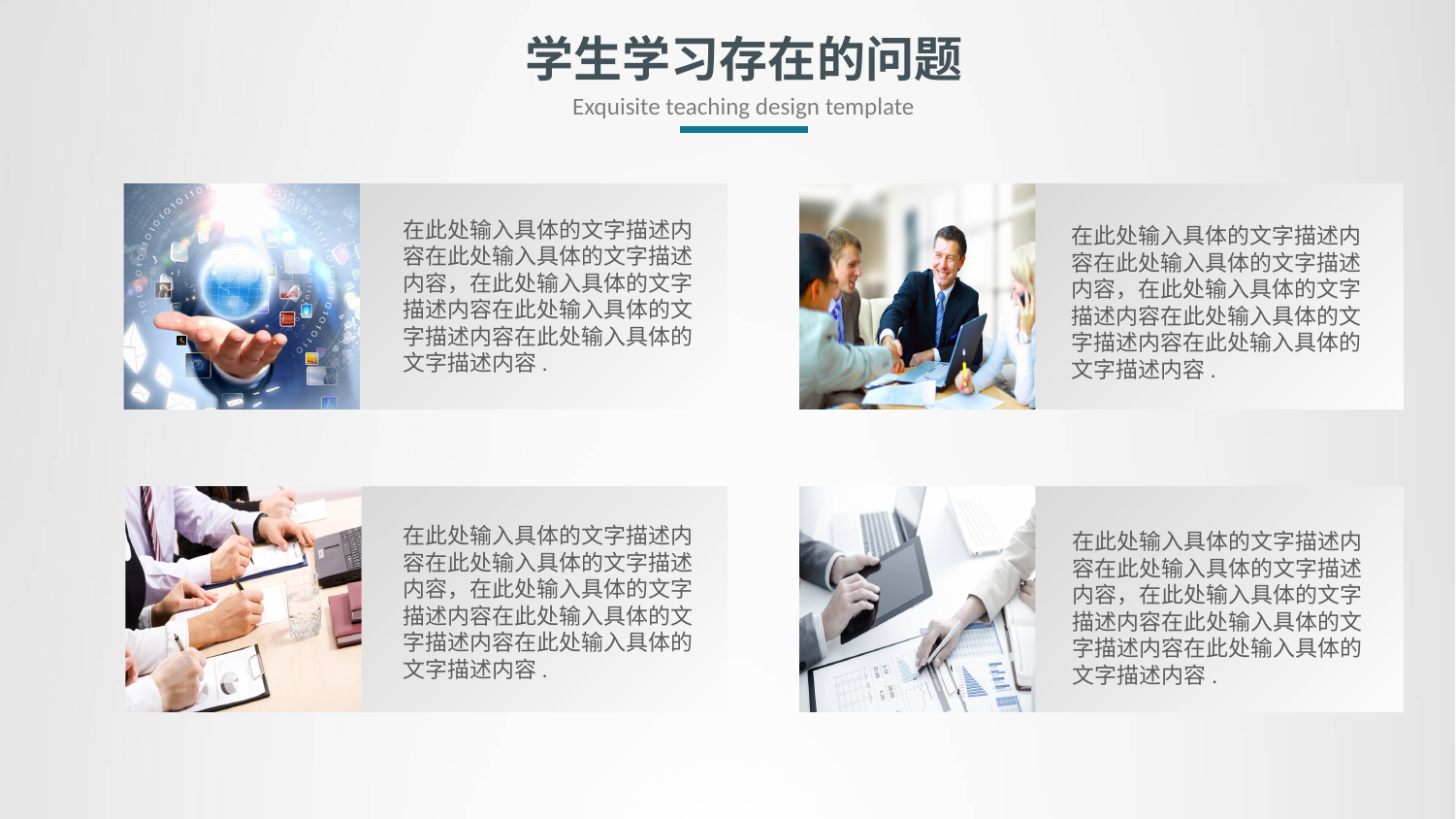

# 学生学习存在的问题
Exquisite teaching design template

在此处输入具体的文字描述内容在此处输入具体的文字描述内容，在此处输入具体的文字描述内容在此处输入具体的文字描述内容在此处输入具体的文字描述内容.

在此处输入具体的文字描述内容在此处输入具体的文字描述内容，在此处输入具体的文字描述内容在此处输入具体的文字描述内容在此处输入具体的文字描述内容.

在此处输入具体的文字描述内容在此处输入具体的文字描述内容，在此处输入具体的文字描述内容在此处输入具体的文字描述内容在此处输入具体的文字描述内容.

在此处输入具体的文字描述内容在此处输入具体的文字描述内容，在此处输入具体的文字描述内容在此处输入具体的文字描述内容在此处输入具体的文字描述内容.